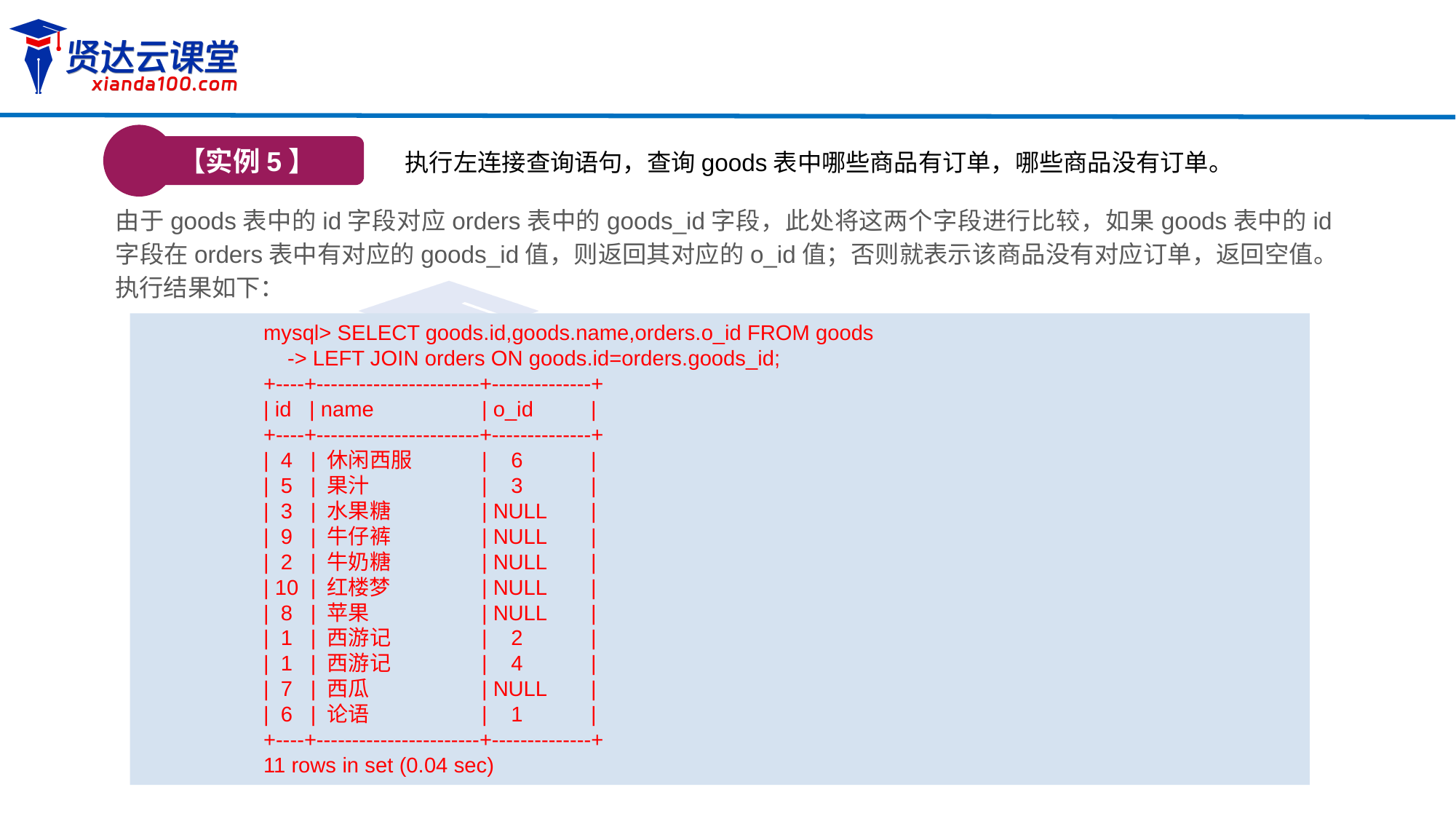

【实例5】
执行左连接查询语句，查询goods表中哪些商品有订单，哪些商品没有订单。
由于goods表中的id字段对应orders表中的goods_id字段，此处将这两个字段进行比较，如果goods表中的id字段在orders表中有对应的goods_id值，则返回其对应的o_id值；否则就表示该商品没有对应订单，返回空值。执行结果如下：

mysql> SELECT goods.id,goods.name,orders.o_id FROM goods
    -> LEFT JOIN orders ON goods.id=orders.goods_id;
+----+-----------------------+--------------+
| id   | name    	| o_id	|
+----+-----------------------+--------------+
|  4   | 休闲西服 	|    6	|
|  5   | 果汁		|    3	|
|  3   | 水果糖	| NULL	|
|  9   | 牛仔裤	| NULL	|
|  2   | 牛奶糖	| NULL	|
| 10  | 红楼梦	| NULL	|
|  8   | 苹果		| NULL	|
|  1   | 西游记	|    2	|
|  1   | 西游记	|    4	|
|  7   | 西瓜		| NULL	|
|  6   | 论语		|    1	|
+----+-----------------------+--------------+
11 rows in set (0.04 sec)